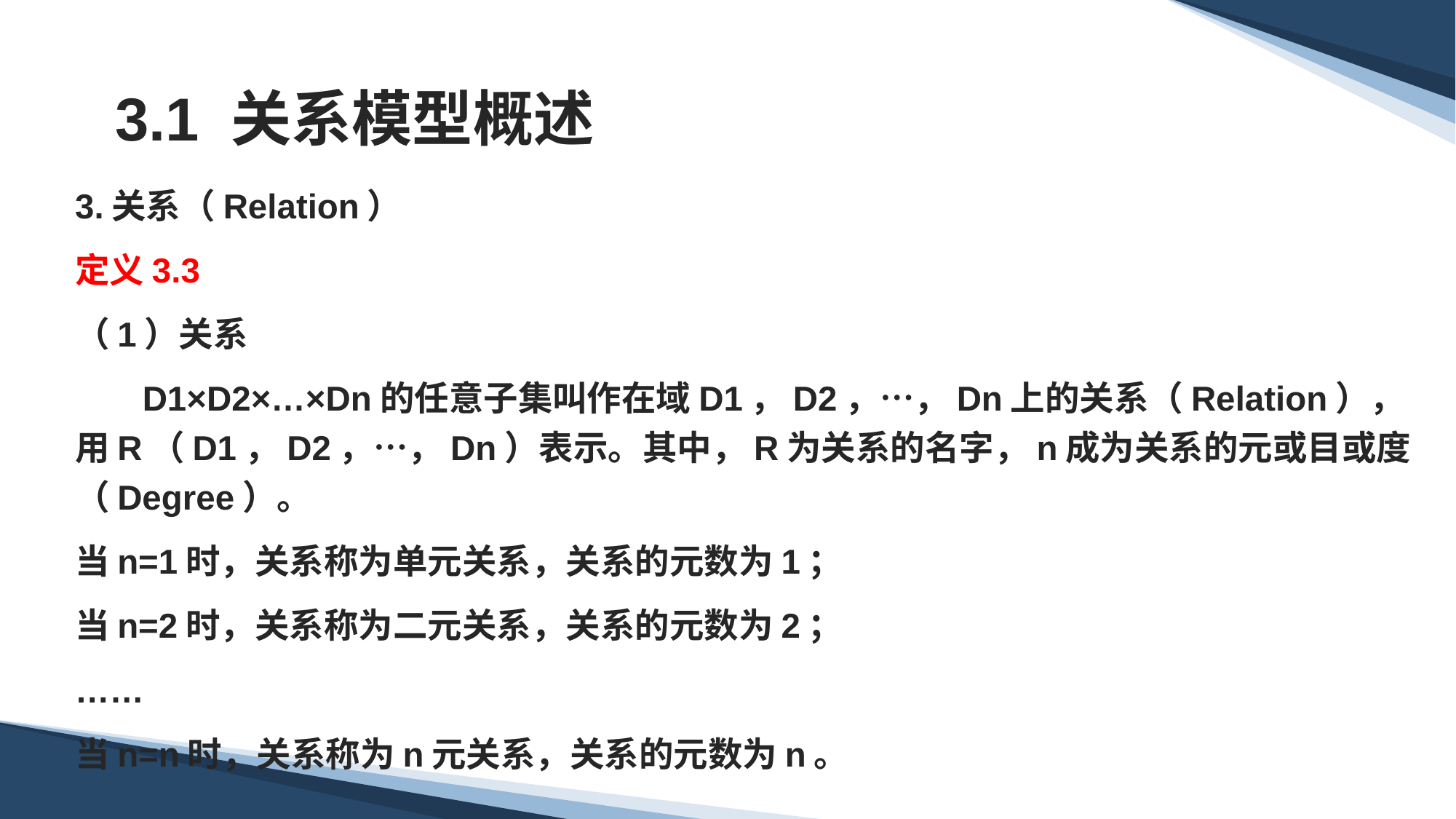

# 3.1 关系模型概述
3.关系（Relation）
定义3.3
（1）关系
       D1×D2×…×Dn的任意子集叫作在域D1，D2，…，Dn上的关系（Relation），用R（D1，D2，…，Dn）表示。其中，R为关系的名字，n成为关系的元或目或度（Degree）。
当n=1时，关系称为单元关系，关系的元数为1；
当n=2时，关系称为二元关系，关系的元数为2；
……
当n=n时，关系称为n元关系，关系的元数为n。